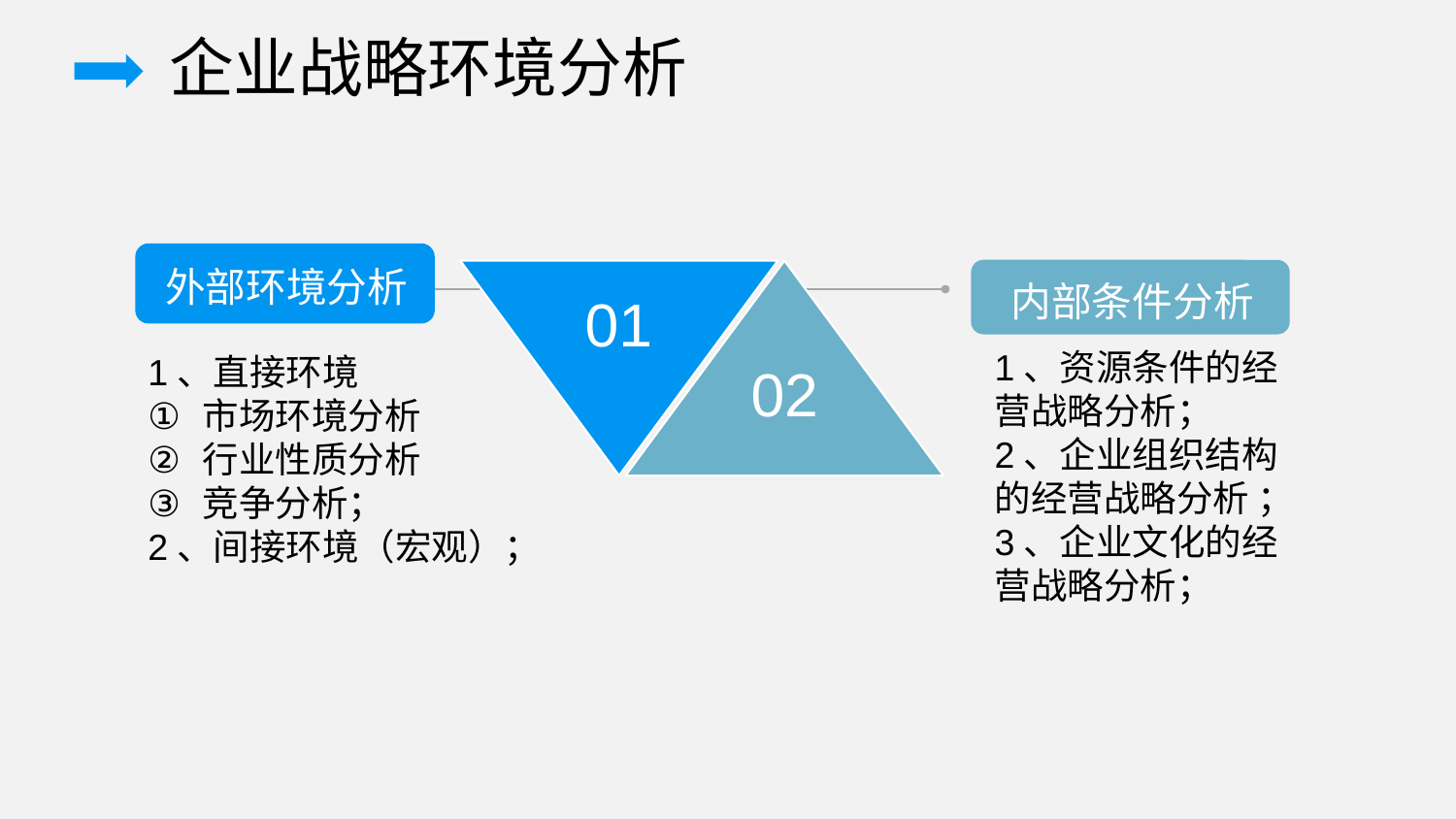

企业战略环境分析
外部环境分析

内部条件分析

01

02

1、资源条件的经营战略分析；
2、企业组织结构的经营战略分析 ；
3、企业文化的经营战略分析；
1、直接环境
市场环境分析
行业性质分析
竞争分析；
2、间接环境（宏观）；